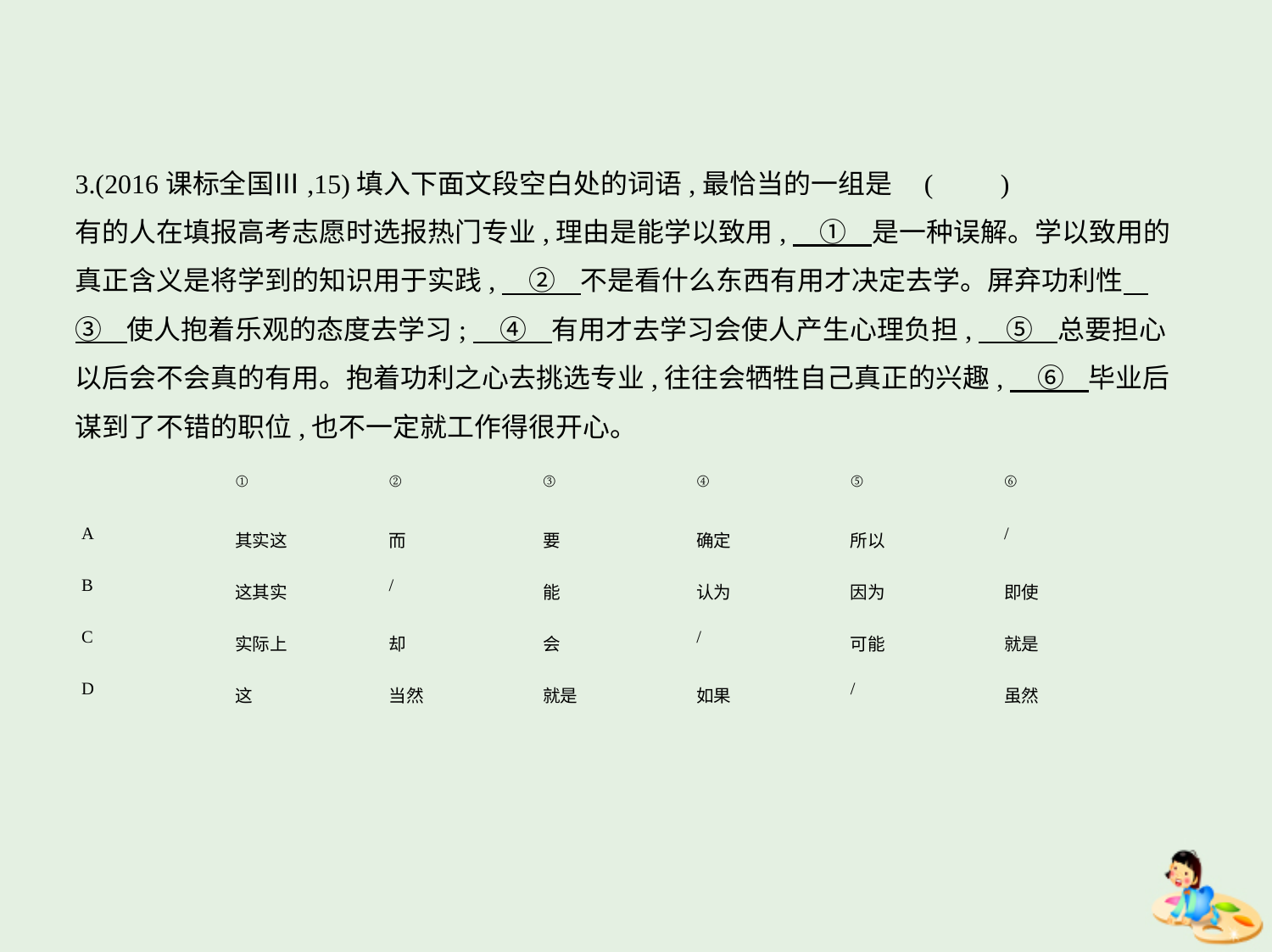

3.(2016课标全国Ⅲ,15)填入下面文段空白处的词语,最恰当的一组是 (　　)
有的人在填报高考志愿时选报热门专业,理由是能学以致用,　①    是一种误解。学以致用的
真正含义是将学到的知识用于实践,　②    不是看什么东西有用才决定去学。屏弃功利性    
③    使人抱着乐观的态度去学习;　④    有用才去学习会使人产生心理负担,　⑤    总要担心
以后会不会真的有用。抱着功利之心去挑选专业,往往会牺牲自己真正的兴趣,　⑥    毕业后
谋到了不错的职位,也不一定就工作得很开心。
|  | ① | ② | ③ | ④ | ⑤ | ⑥ |
| --- | --- | --- | --- | --- | --- | --- |
| A | 其实这 | 而 | 要 | 确定 | 所以 | / |
| B | 这其实 | / | 能 | 认为 | 因为 | 即使 |
| C | 实际上 | 却 | 会 | / | 可能 | 就是 |
| D | 这 | 当然 | 就是 | 如果 | / | 虽然 |